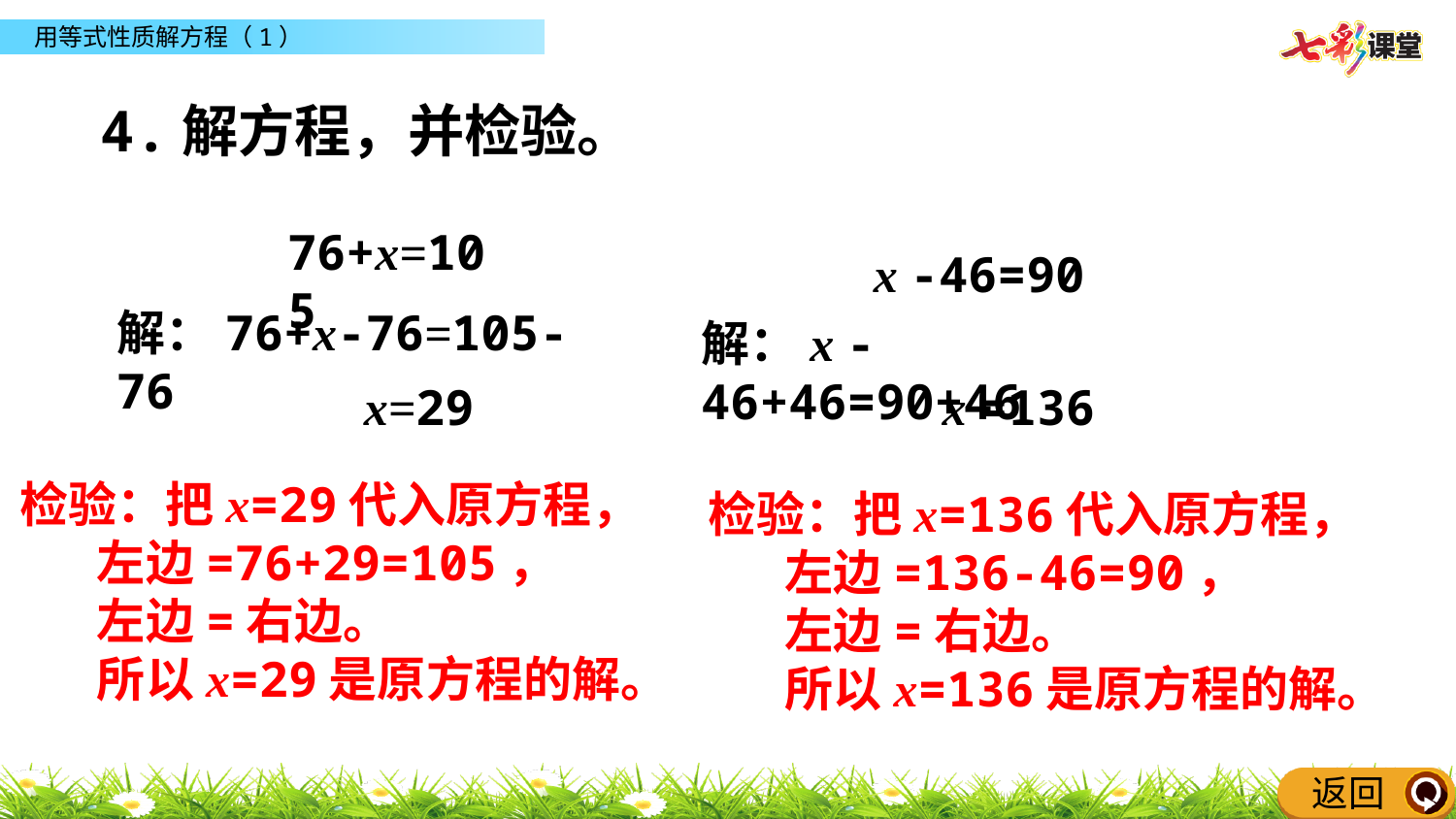

同步练习

4.解方程，并检验。
76+x=105
x -46=90
解：76+x-76=105-76
解：x -46+46=90+46
x=29
x =136
检验：把x=29代入原方程，
      左边=76+29=105，
      左边=右边。
      所以x=29是原方程的解。
检验：把x=136代入原方程，
      左边=136-46=90，
      左边=右边。
      所以x=136是原方程的解。